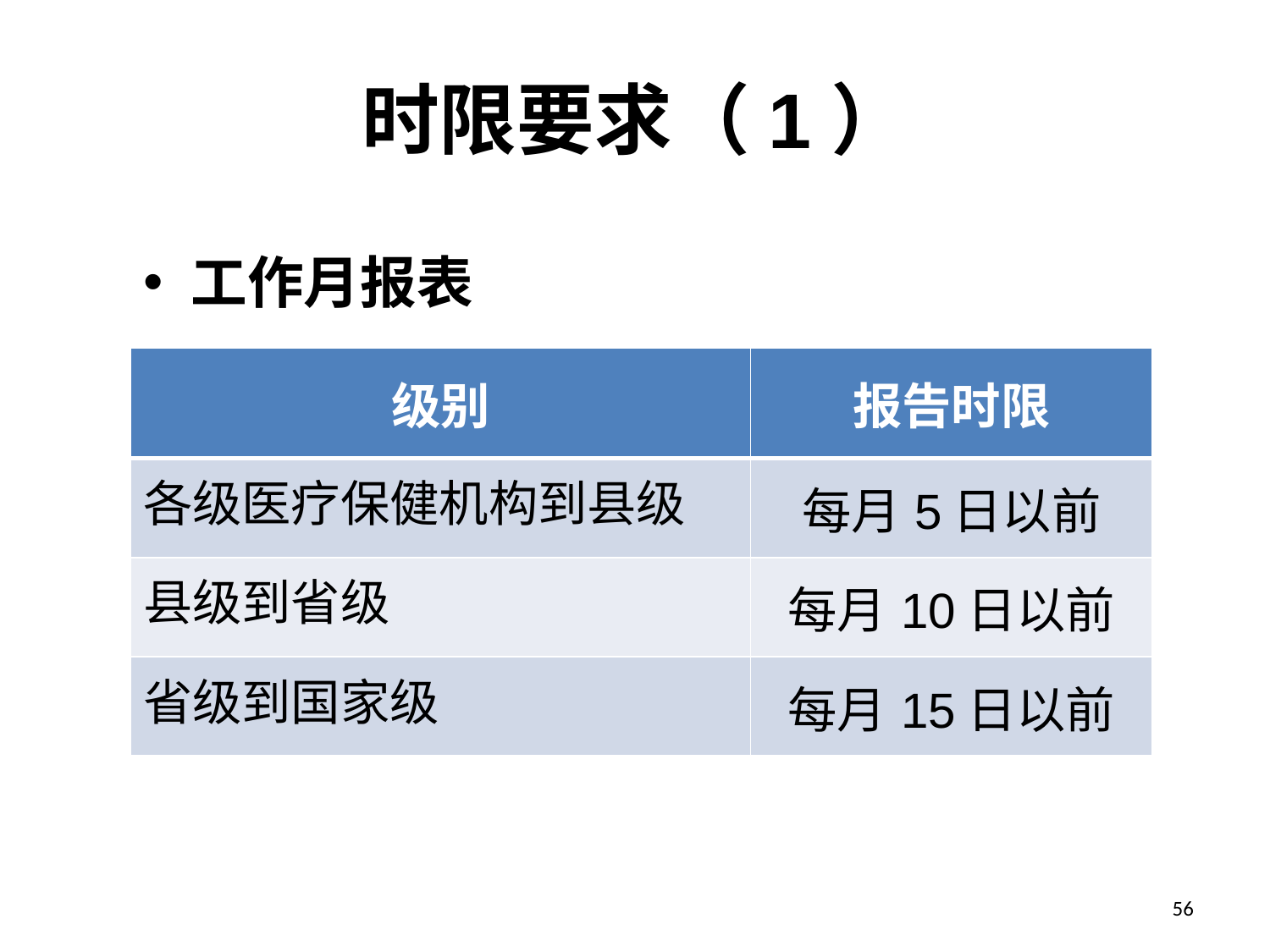

# 时限要求（1）
工作月报表
| 级别 | 报告时限 |
| --- | --- |
| 各级医疗保健机构到县级 | 每月5日以前 |
| 县级到省级 | 每月10日以前 |
| 省级到国家级 | 每月15日以前 |
56